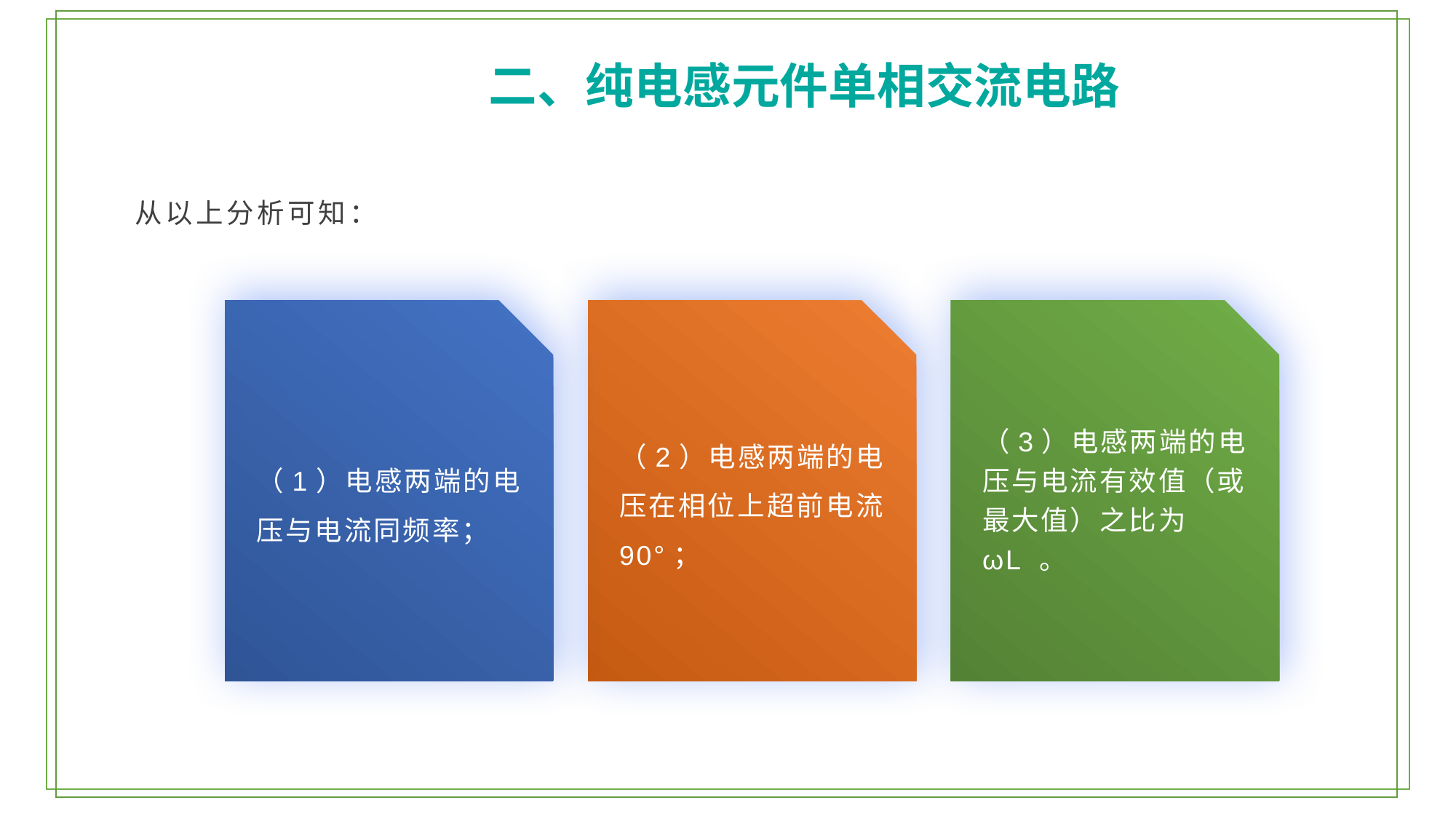

二、纯电感元件单相交流电路
从以上分析可知：

（3）电感两端的电压与电流有效值（或最大值）之比为 ωL 。
（1）电感两端的电压与电流同频率；
（2）电感两端的电压在相位上超前电流 90°；